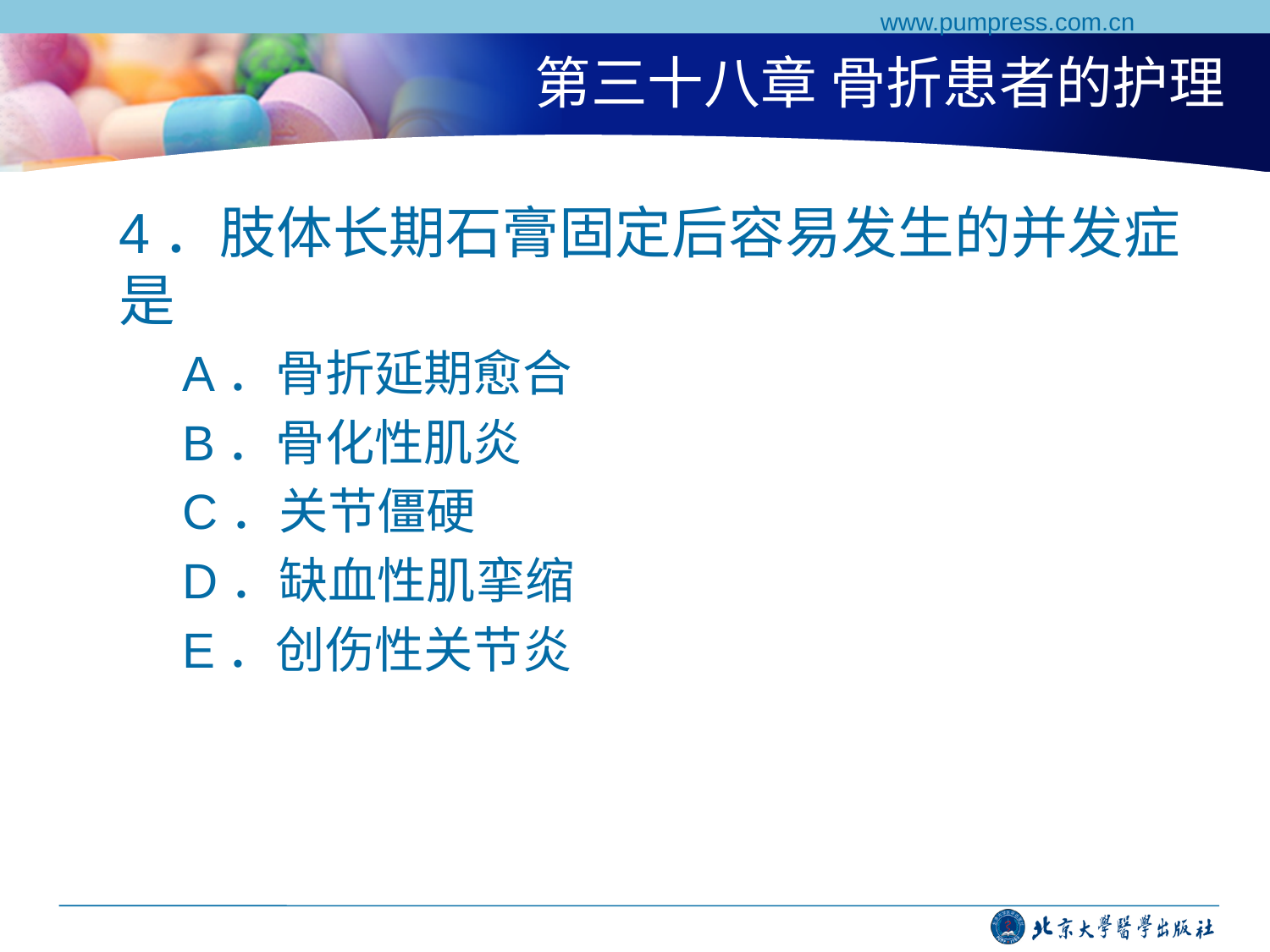

www.pumpress.com.cn
# 第三十八章 骨折患者的护理
4．肢体长期石膏固定后容易发生的并发症是
A．骨折延期愈合
B．骨化性肌炎
C．关节僵硬
D．缺血性肌挛缩
E．创伤性关节炎